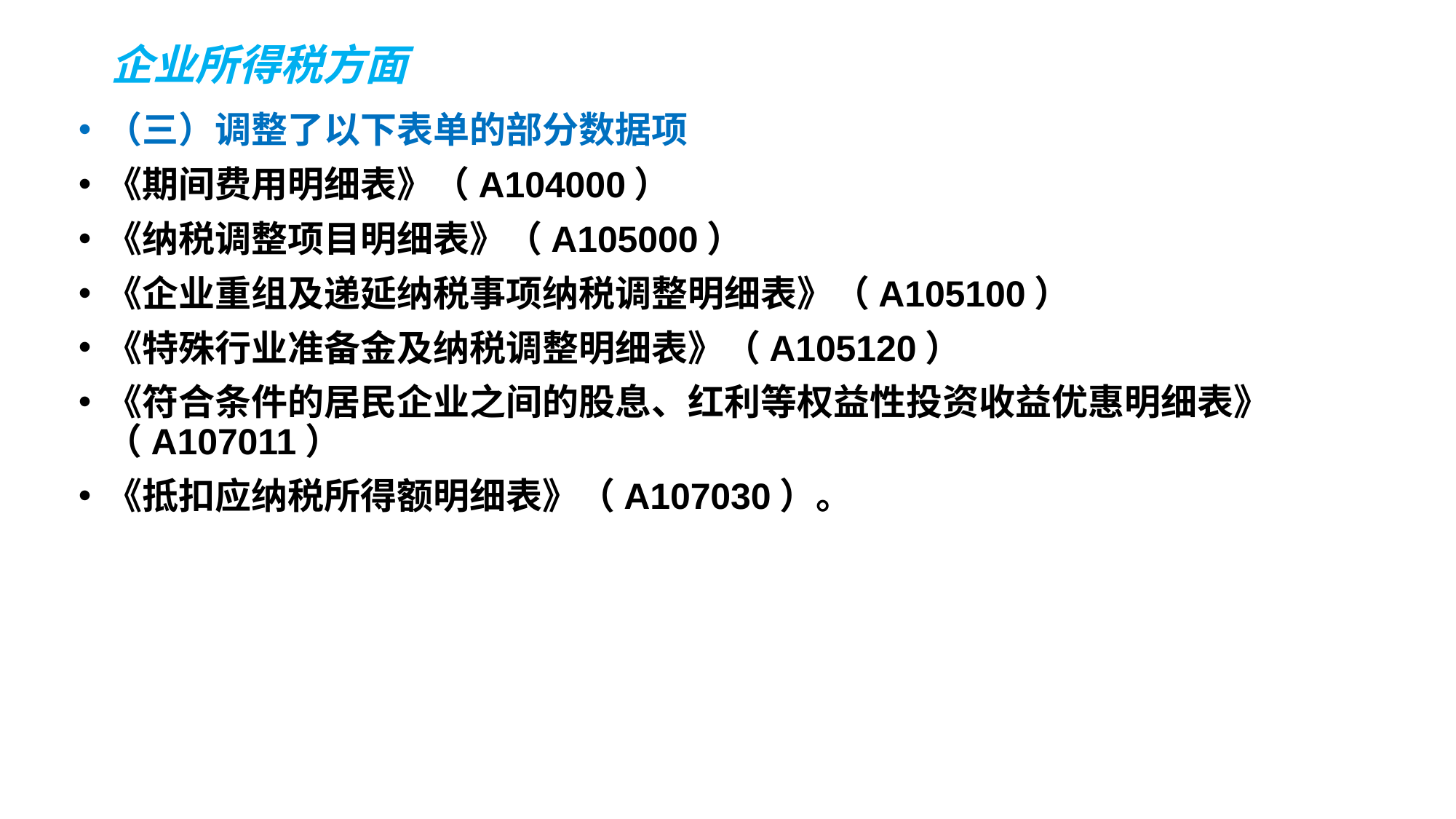

# 企业所得税方面
（三）调整了以下表单的部分数据项
《期间费用明细表》（A104000）
《纳税调整项目明细表》（A105000）
《企业重组及递延纳税事项纳税调整明细表》（A105100）
《特殊行业准备金及纳税调整明细表》（A105120）
《符合条件的居民企业之间的股息、红利等权益性投资收益优惠明细表》（A107011）
《抵扣应纳税所得额明细表》（A107030）。